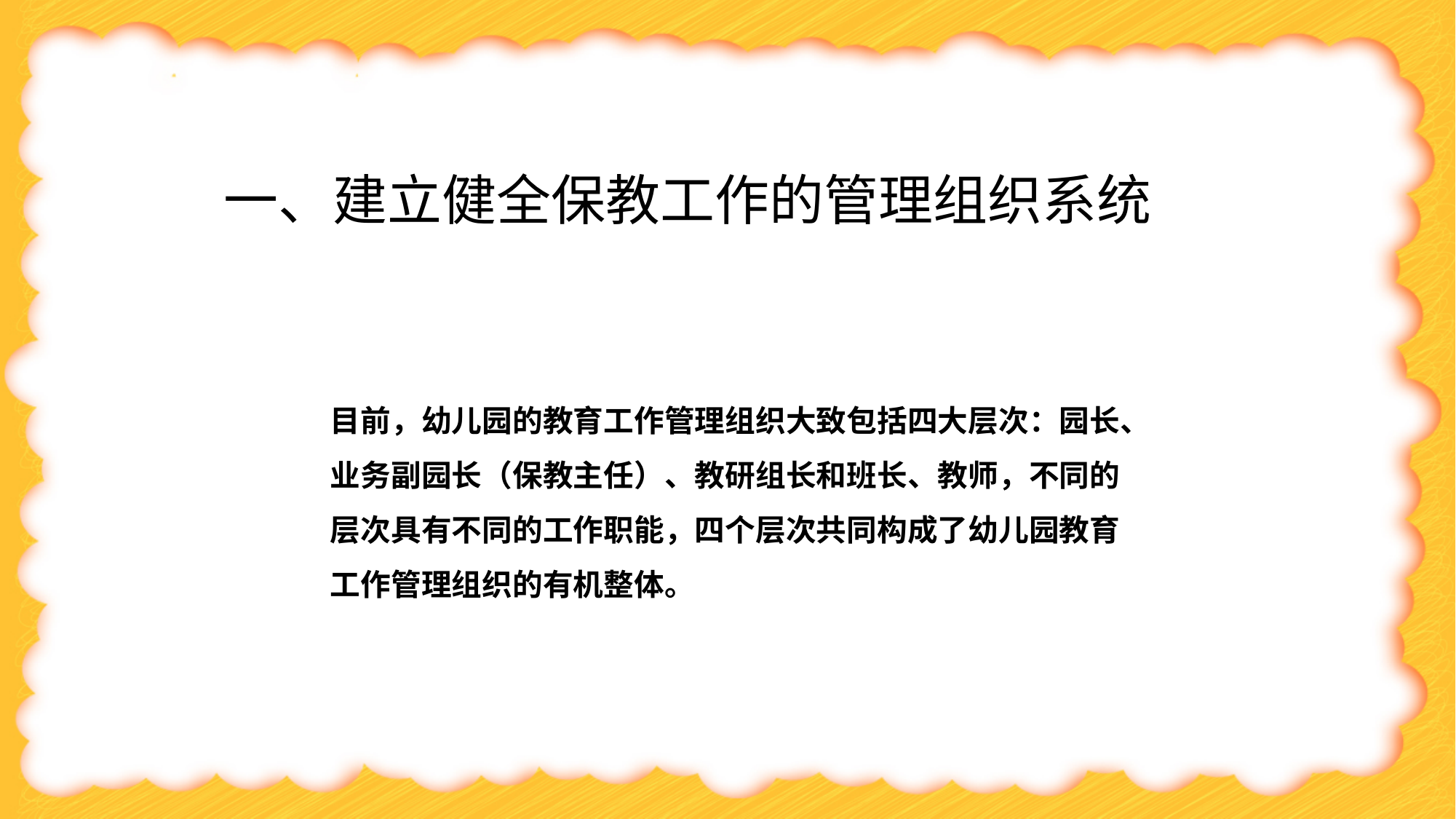

一、建立健全保教工作的管理组织系统
目前，幼儿园的教育工作管理组织大致包括四大层次：园长、业务副园长（保教主任）、教研组长和班长、教师，不同的层次具有不同的工作职能，四个层次共同构成了幼儿园教育工作管理组织的有机整体。